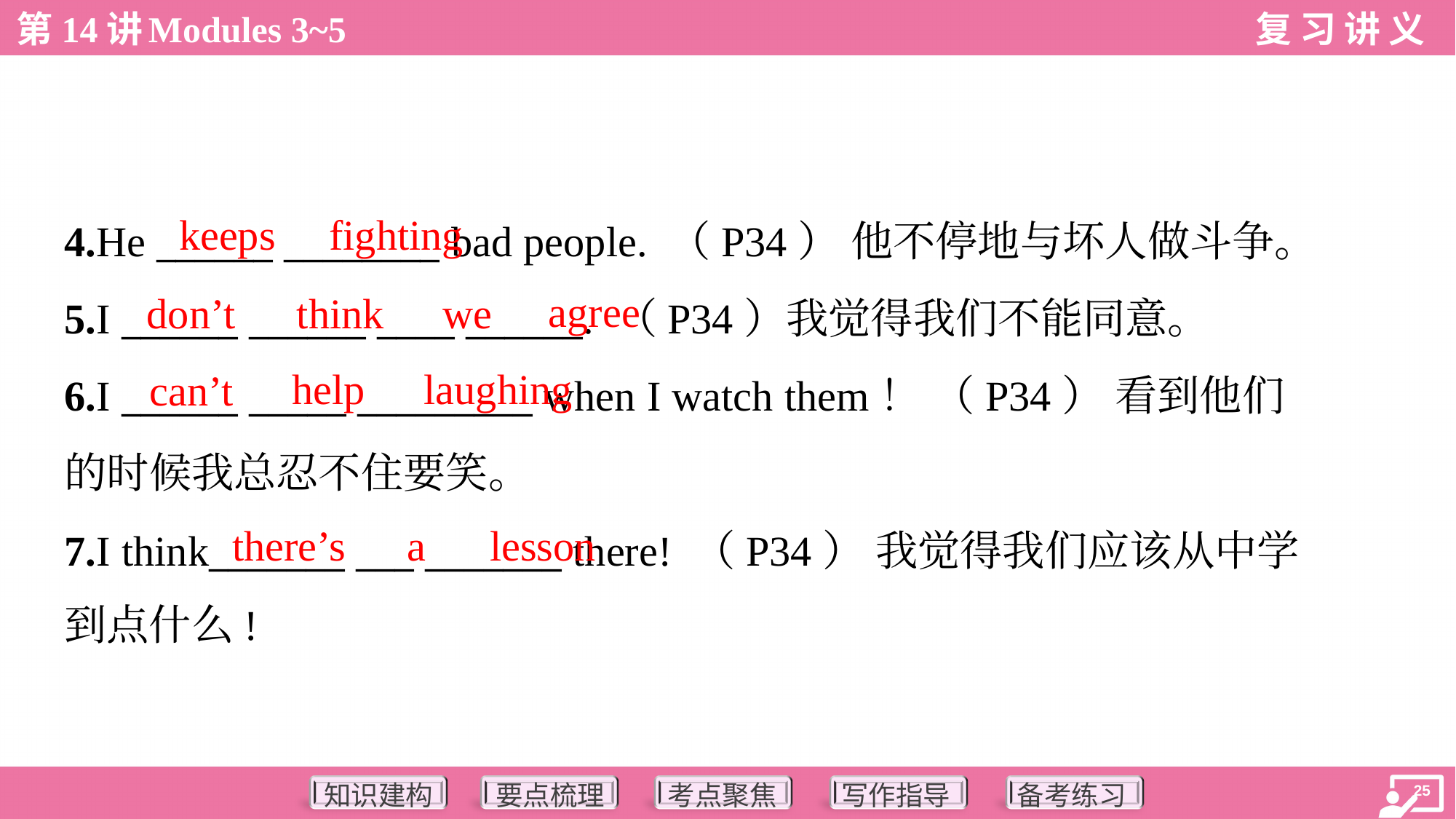

keeps
fighting
4.He ______ ________ bad people. （P34） 他不停地与坏人做斗争。
5.I ______ ______ ____ ______. （P34）我觉得我们不能同意。
6.I ______ _____ _________ when I watch them！ （P34） 看到他们
的时候我总忍不住要笑。
7.I think_______ ___ _______ there! （P34） 我觉得我们应该从中学
到点什么!
agree
don’t
think
we
help
laughing
can’t
there’s
a
lesson